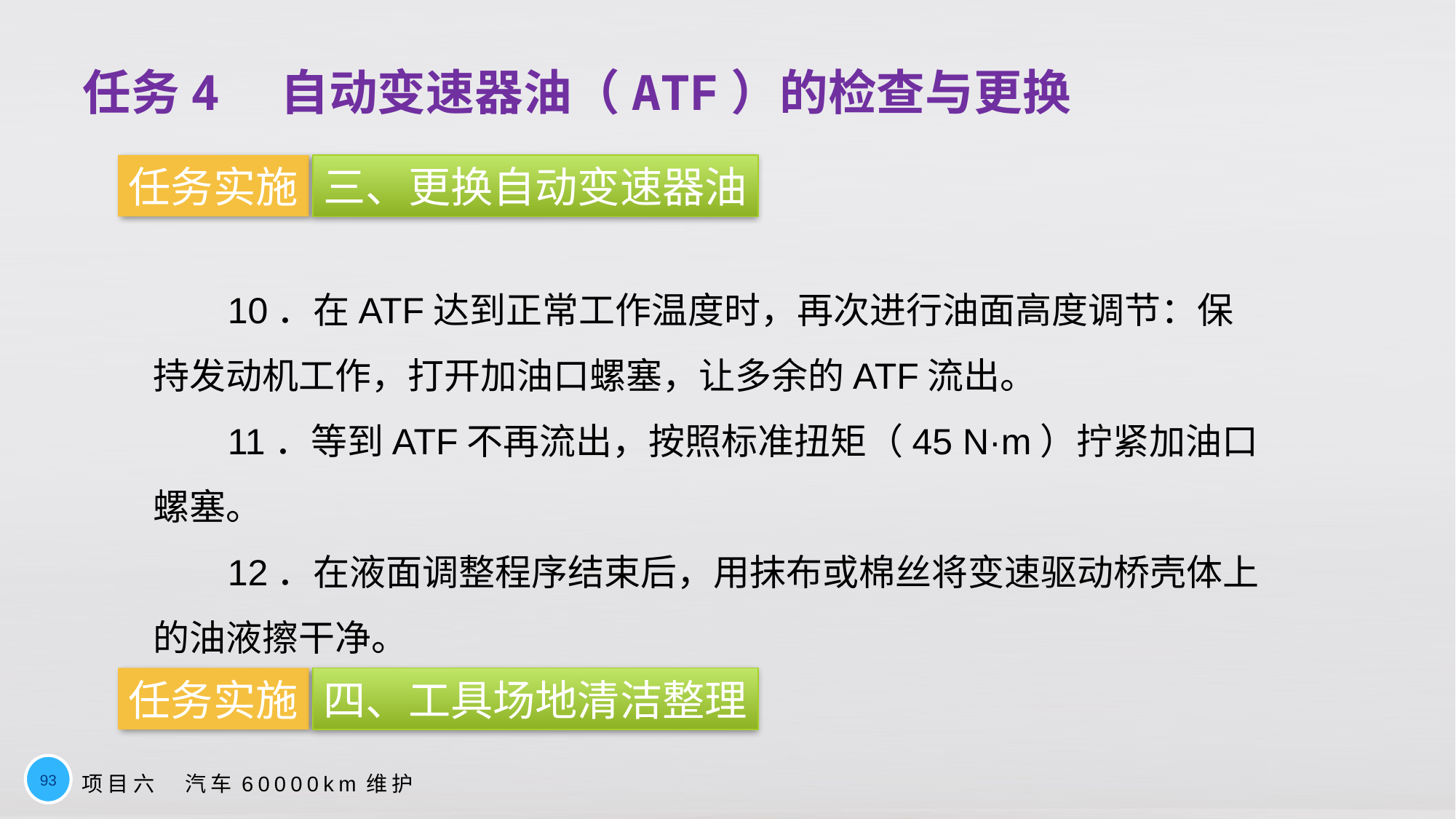

任务4　自动变速器油（ATF）的检查与更换
任务实施
三、更换自动变速器油
10．在ATF达到正常工作温度时，再次进行油面高度调节：保持发动机工作，打开加油口螺塞，让多余的ATF流出。
11．等到ATF不再流出，按照标准扭矩（45 N·m）拧紧加油口螺塞。
12．在液面调整程序结束后，用抹布或棉丝将变速驱动桥壳体上的油液擦干净。
任务实施
四、工具场地清洁整理
93